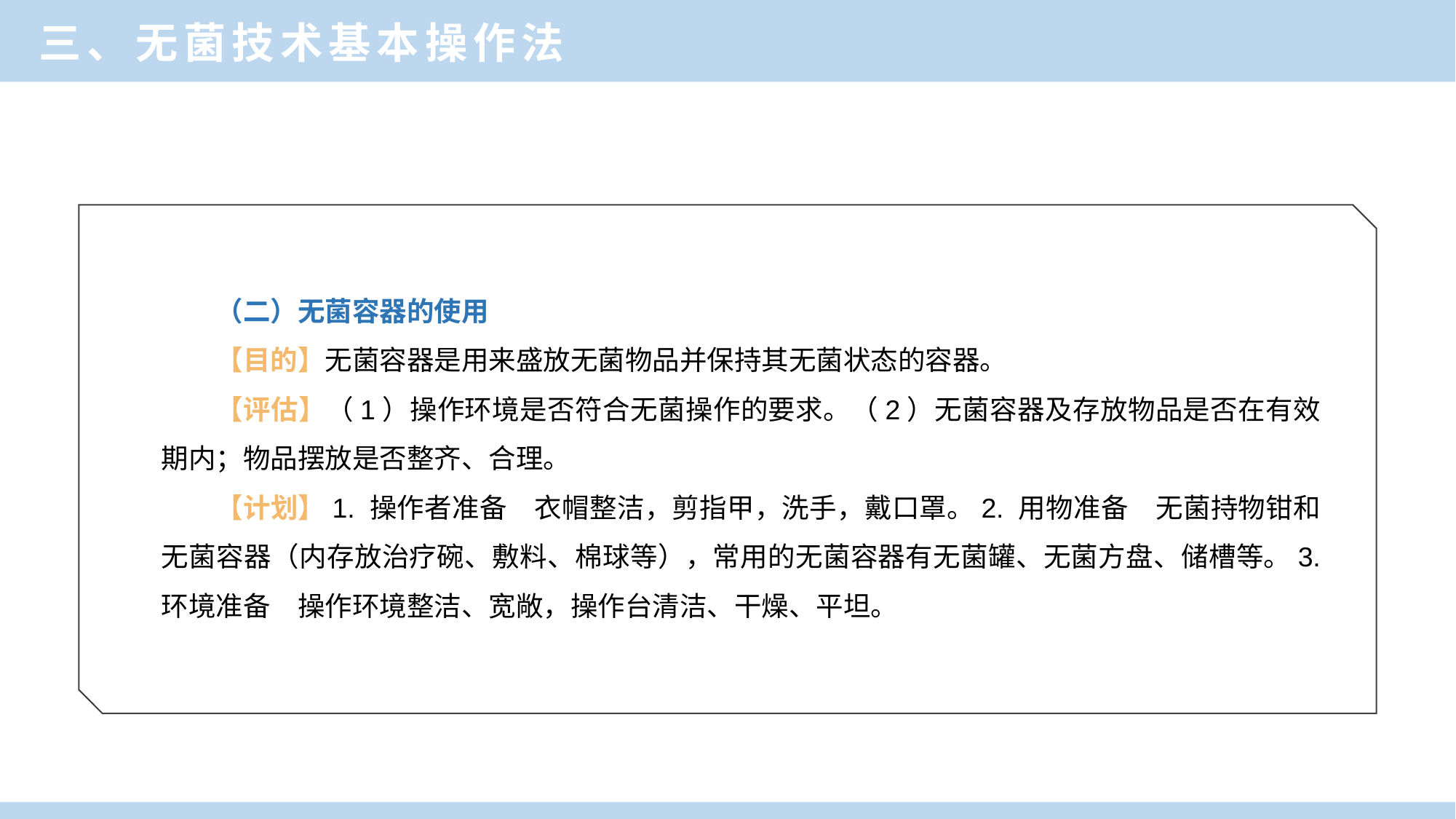

三、无菌技术基本操作法

（二）无菌容器的使用
【目的】无菌容器是用来盛放无菌物品并保持其无菌状态的容器。
【评估】（1）操作环境是否符合无菌操作的要求。（2）无菌容器及存放物品是否在有效期内；物品摆放是否整齐、合理。
【计划】1. 操作者准备　衣帽整洁，剪指甲，洗手，戴口罩。2. 用物准备　无菌持物钳和无菌容器（内存放治疗碗、敷料、棉球等），常用的无菌容器有无菌罐、无菌方盘、储槽等。3. 环境准备　操作环境整洁、宽敞，操作台清洁、干燥、平坦。